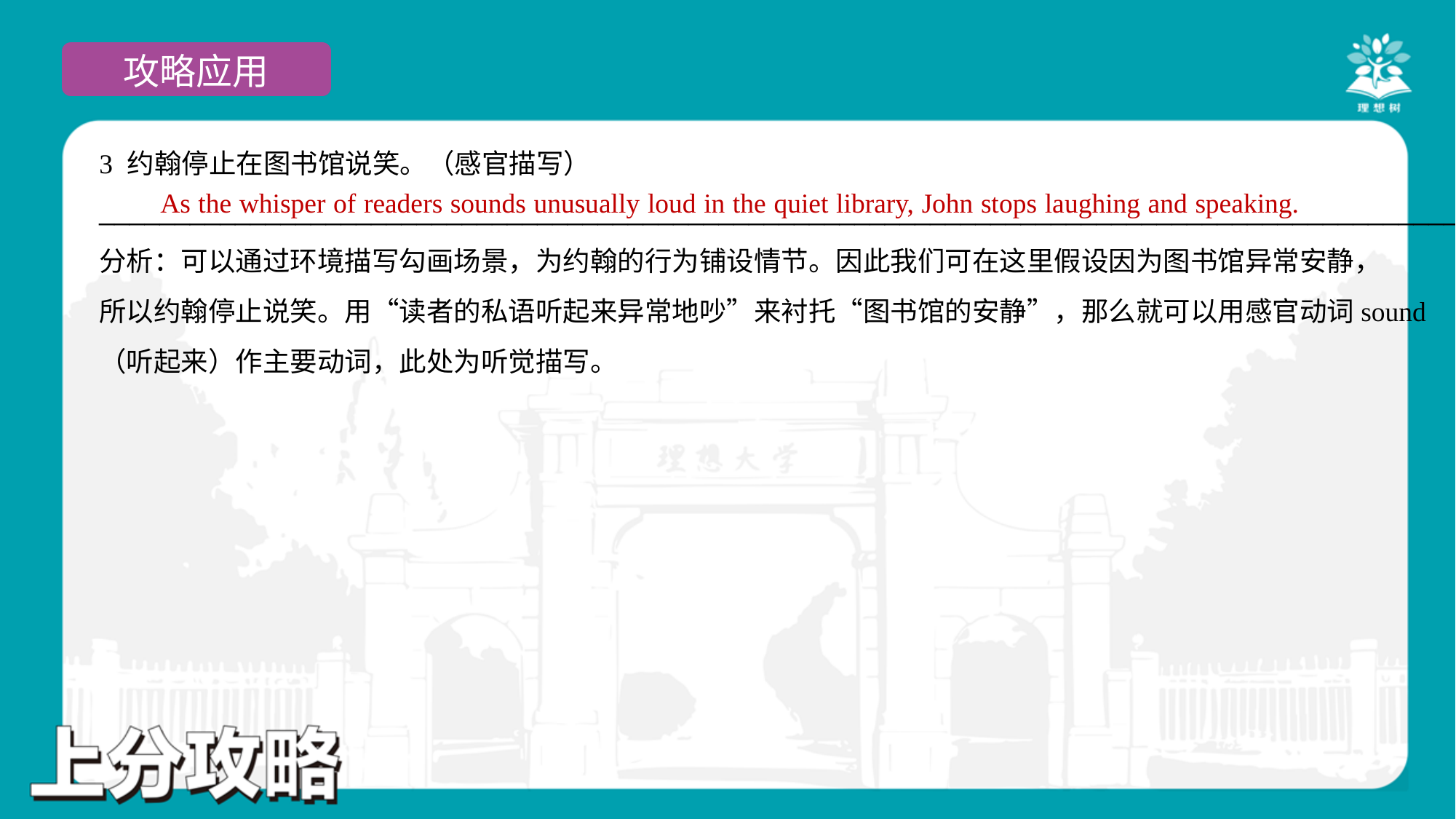

3 约翰停止在图书馆说笑。（感官描写）
____________________________________________________________________________________________
As the whisper of readers sounds unusually loud in the quiet library, John stops laughing and speaking.
分析：可以通过环境描写勾画场景，为约翰的行为铺设情节。因此我们可在这里假设因为图书馆异常安静，
所以约翰停止说笑。用“读者的私语听起来异常地吵”来衬托“图书馆的安静”，那么就可以用感官动词sound
（听起来）作主要动词，此处为听觉描写。